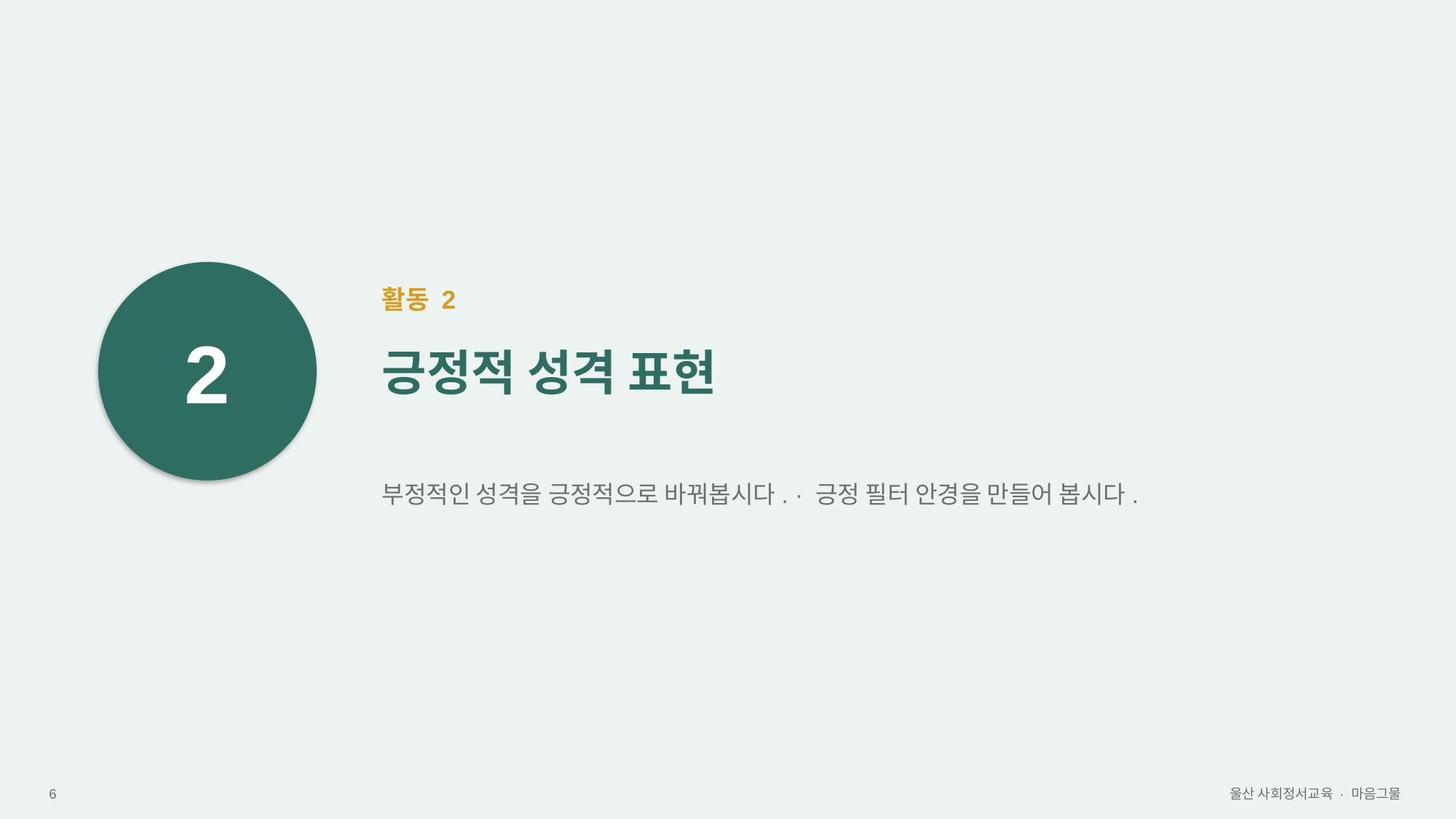

2
활동 2
긍정적 성격 표현
부정적인 성격을 긍정적으로 바꿔봅시다. · 긍정 필터 안경을 만들어 봅시다.
6
울산 사회정서교육 · 마음그물